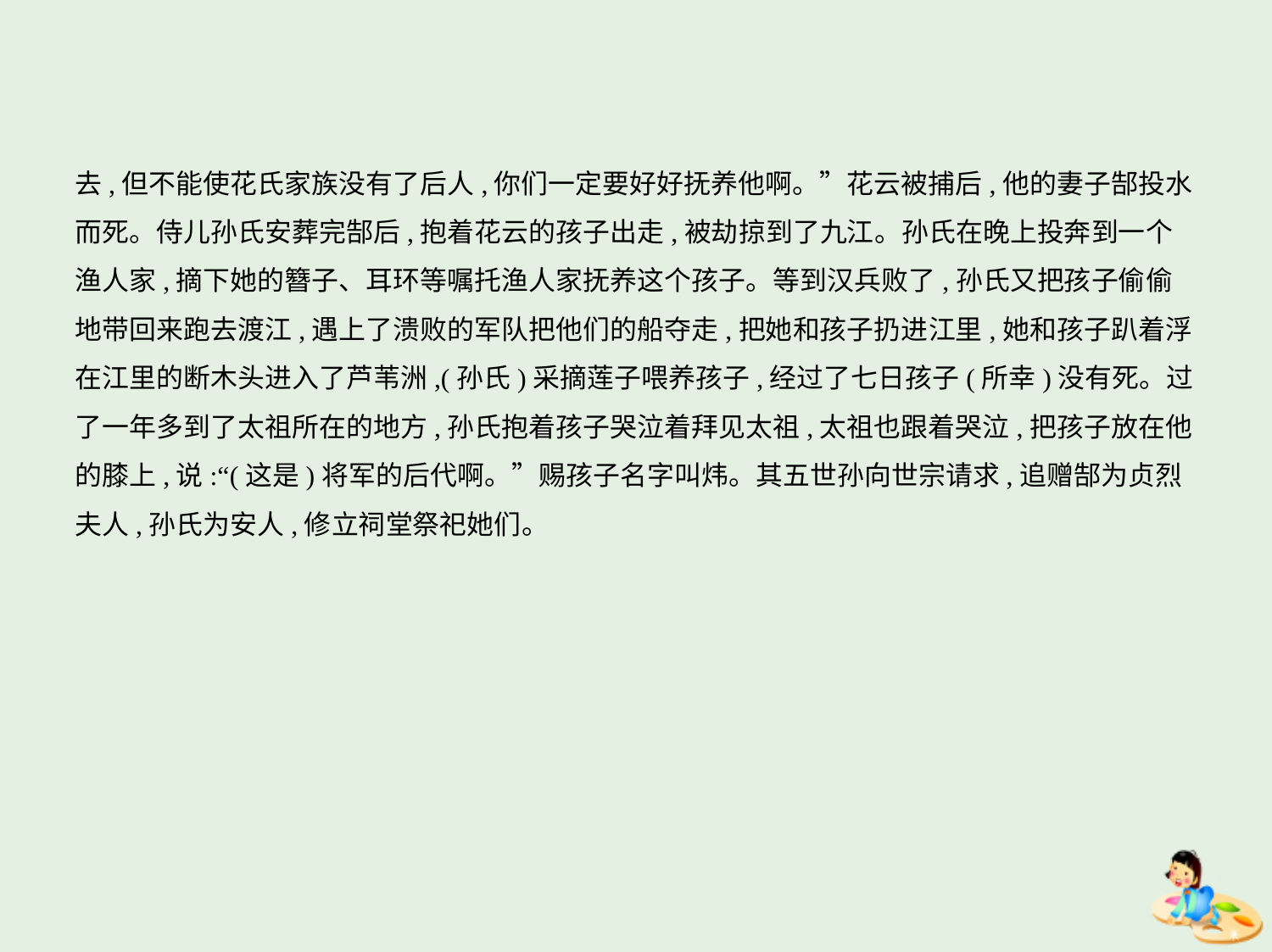

去,但不能使花氏家族没有了后人,你们一定要好好抚养他啊。”花云被捕后,他的妻子郜投水
而死。侍儿孙氏安葬完郜后,抱着花云的孩子出走,被劫掠到了九江。孙氏在晚上投奔到一个
渔人家,摘下她的簪子、耳环等嘱托渔人家抚养这个孩子。等到汉兵败了,孙氏又把孩子偷偷
地带回来跑去渡江,遇上了溃败的军队把他们的船夺走,把她和孩子扔进江里,她和孩子趴着浮
在江里的断木头进入了芦苇洲,(孙氏)采摘莲子喂养孩子,经过了七日孩子(所幸)没有死。过
了一年多到了太祖所在的地方,孙氏抱着孩子哭泣着拜见太祖,太祖也跟着哭泣,把孩子放在他
的膝上,说:“(这是)将军的后代啊。”赐孩子名字叫炜。其五世孙向世宗请求,追赠郜为贞烈
夫人,孙氏为安人,修立祠堂祭祀她们。